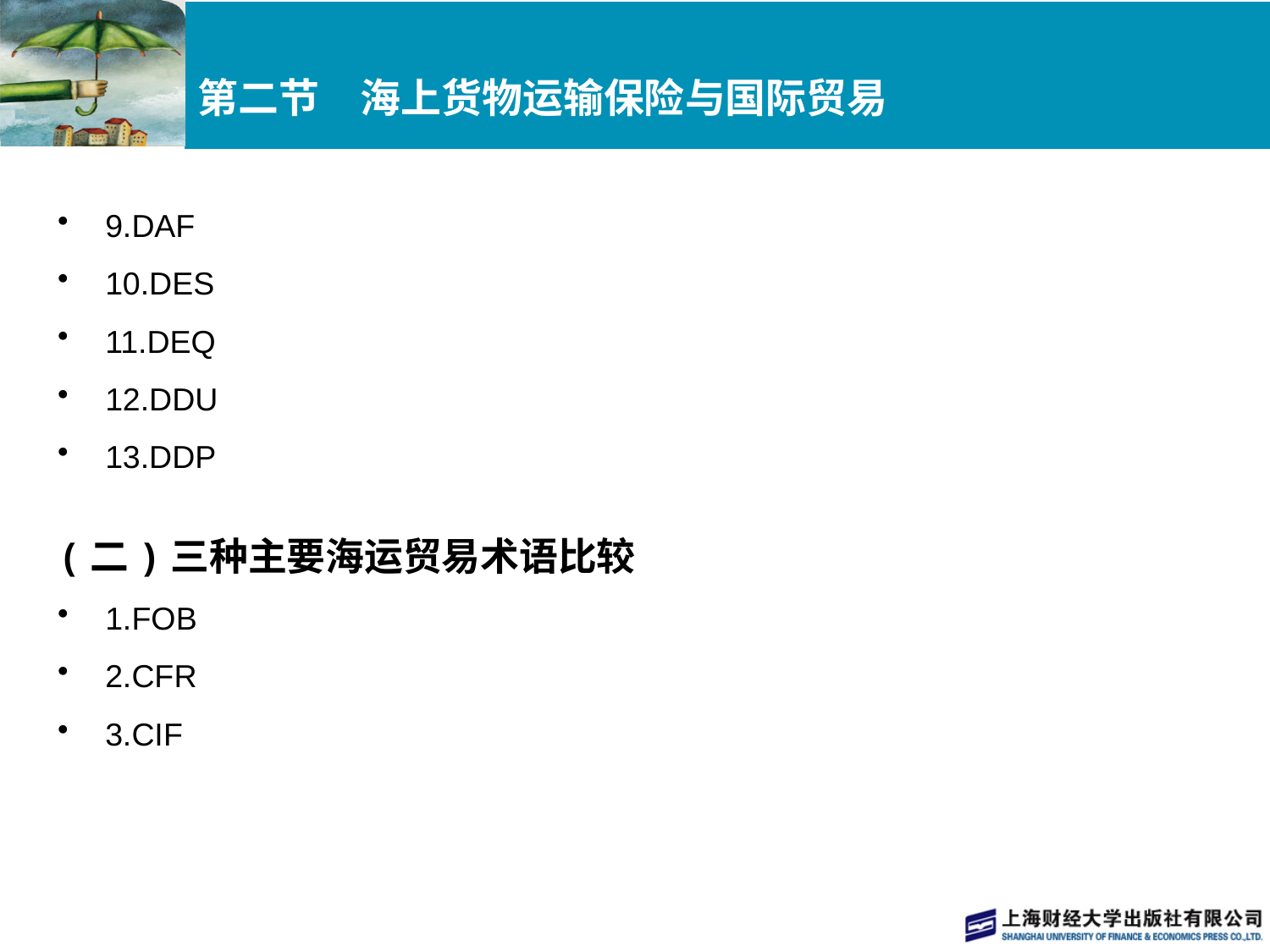

# 第二节　海上货物运输保险与国际贸易
9.DAF
10.DES
11.DEQ
12.DDU
13.DDP

(二)三种主要海运贸易术语比较
1.FOB
2.CFR
3.CIF